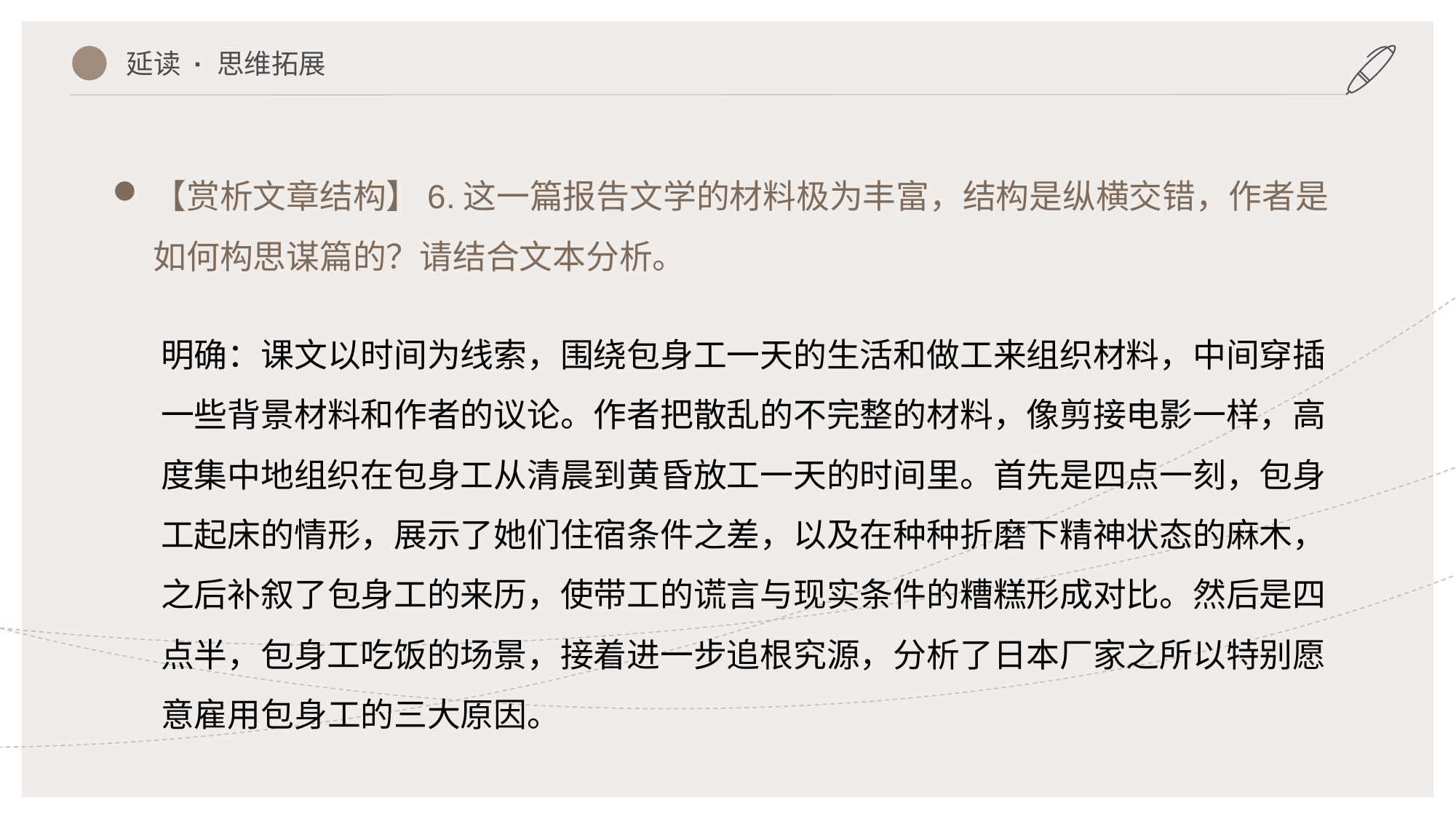

延读 · 思维拓展

【赏析文章结构】6.这一篇报告文学的材料极为丰富，结构是纵横交错，作者是如何构思谋篇的？请结合文本分析。

明确：课文以时间为线索，围绕包身工一天的生活和做工来组织材料，中间穿插一些背景材料和作者的议论。作者把散乱的不完整的材料，像剪接电影一样，高度集中地组织在包身工从清晨到黄昏放工一天的时间里。首先是四点一刻，包身工起床的情形，展示了她们住宿条件之差，以及在种种折磨下精神状态的麻木，之后补叙了包身工的来历，使带工的谎言与现实条件的糟糕形成对比。然后是四点半，包身工吃饭的场景，接着进一步追根究源，分析了日本厂家之所以特别愿意雇用包身工的三大原因。